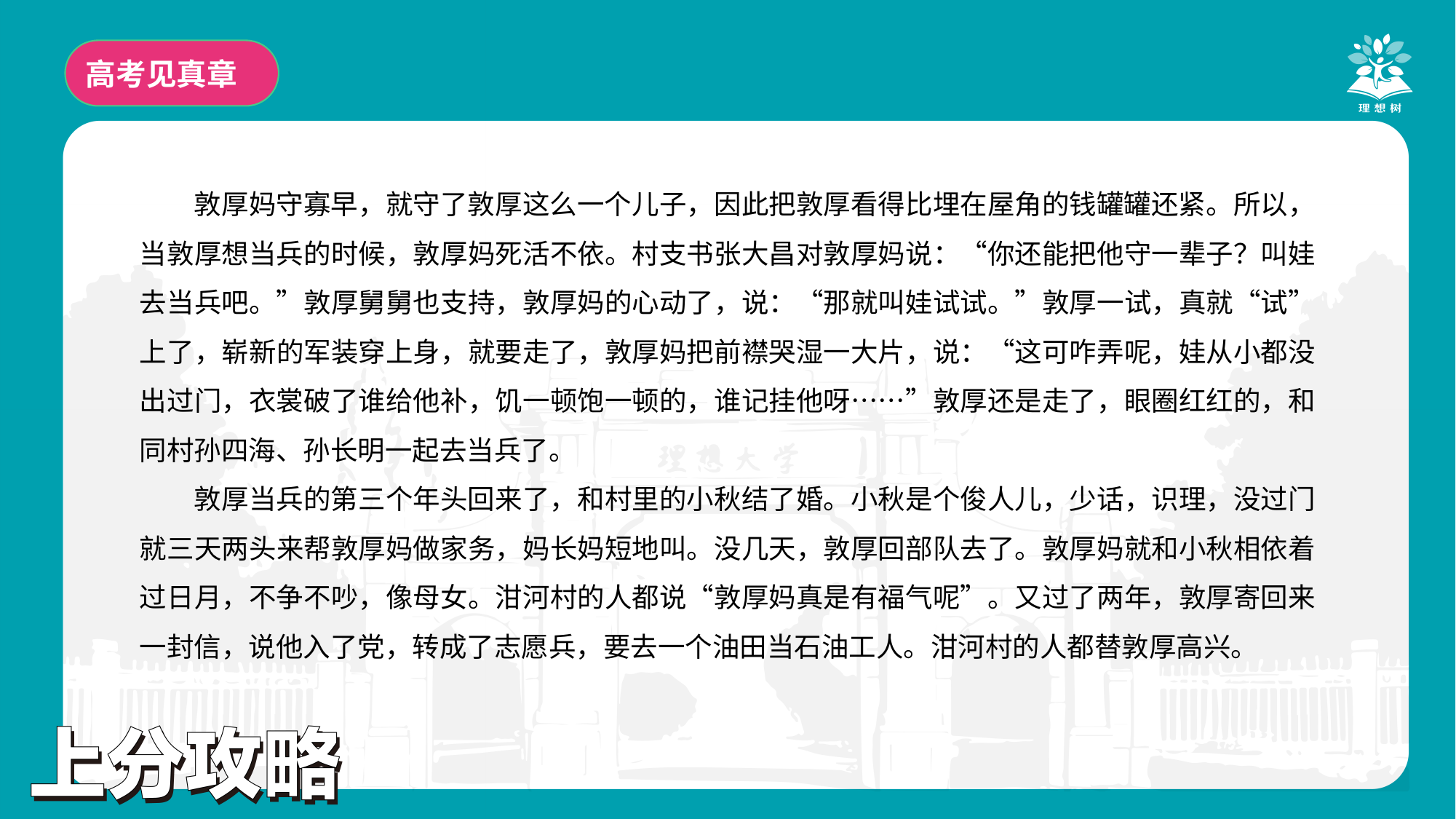

高考见真章
敦厚妈守寡早，就守了敦厚这么一个儿子，因此把敦厚看得比埋在屋角的钱罐罐还紧。所以，当敦厚想当兵的时候，敦厚妈死活不依。村支书张大昌对敦厚妈说：“你还能把他守一辈子？叫娃去当兵吧。”敦厚舅舅也支持，敦厚妈的心动了，说：“那就叫娃试试。”敦厚一试，真就“试”上了，崭新的军装穿上身，就要走了，敦厚妈把前襟哭湿一大片，说：“这可咋弄呢，娃从小都没出过门，衣裳破了谁给他补，饥一顿饱一顿的，谁记挂他呀……”敦厚还是走了，眼圈红红的，和同村孙四海、孙长明一起去当兵了。
敦厚当兵的第三个年头回来了，和村里的小秋结了婚。小秋是个俊人儿，少话，识理，没过门就三天两头来帮敦厚妈做家务，妈长妈短地叫。没几天，敦厚回部队去了。敦厚妈就和小秋相依着过日月，不争不吵，像母女。泔河村的人都说“敦厚妈真是有福气呢”。又过了两年，敦厚寄回来一封信，说他入了党，转成了志愿兵，要去一个油田当石油工人。泔河村的人都替敦厚高兴。